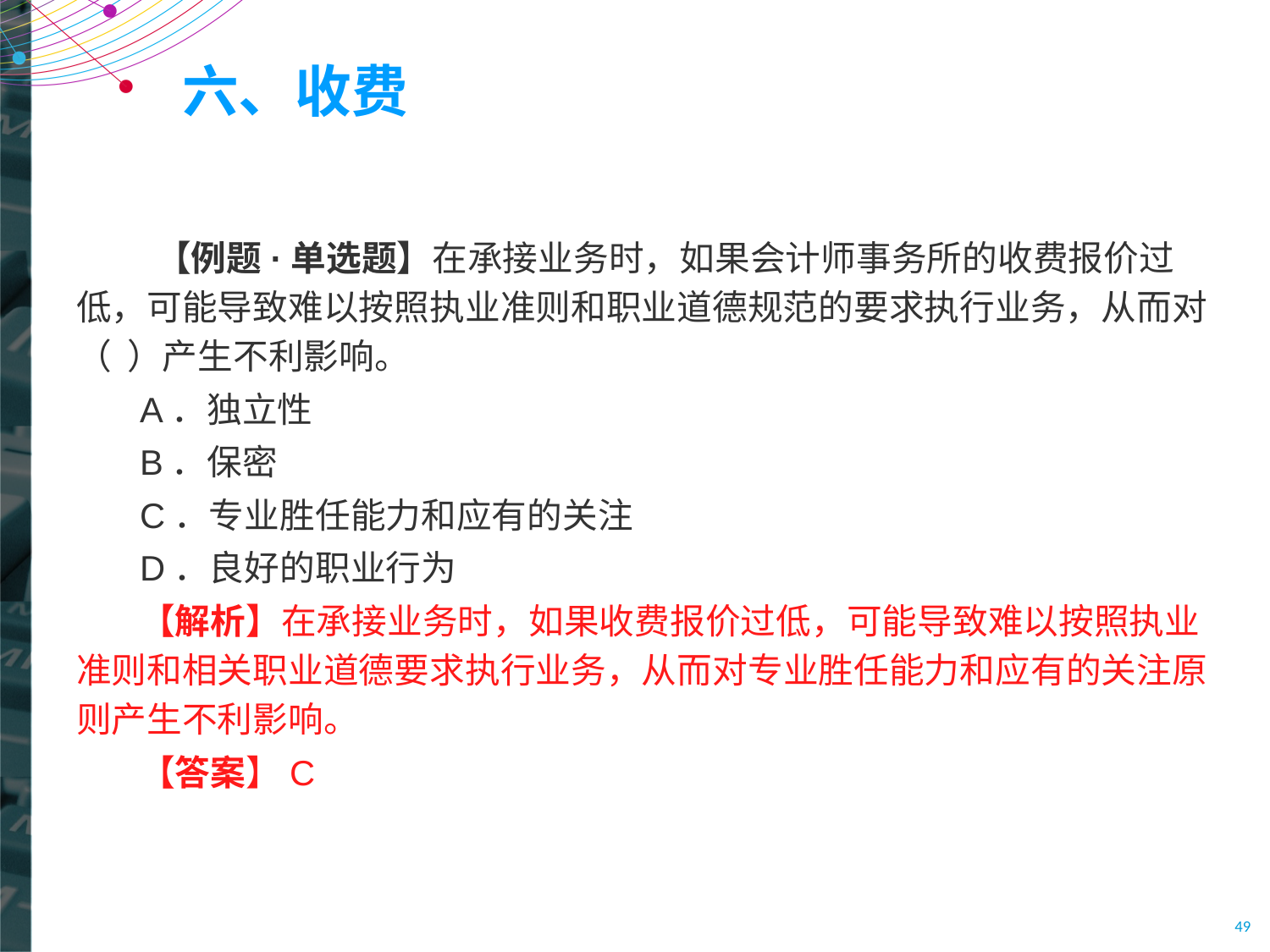

# 六、收费
 【例题·单选题】在承接业务时，如果会计师事务所的收费报价过低，可能导致难以按照执业准则和职业道德规范的要求执行业务，从而对（  ）产生不利影响。
A．独立性
B．保密
C．专业胜任能力和应有的关注
D．良好的职业行为
【解析】在承接业务时，如果收费报价过低，可能导致难以按照执业准则和相关职业道德要求执行业务，从而对专业胜任能力和应有的关注原则产生不利影响。
【答案】C